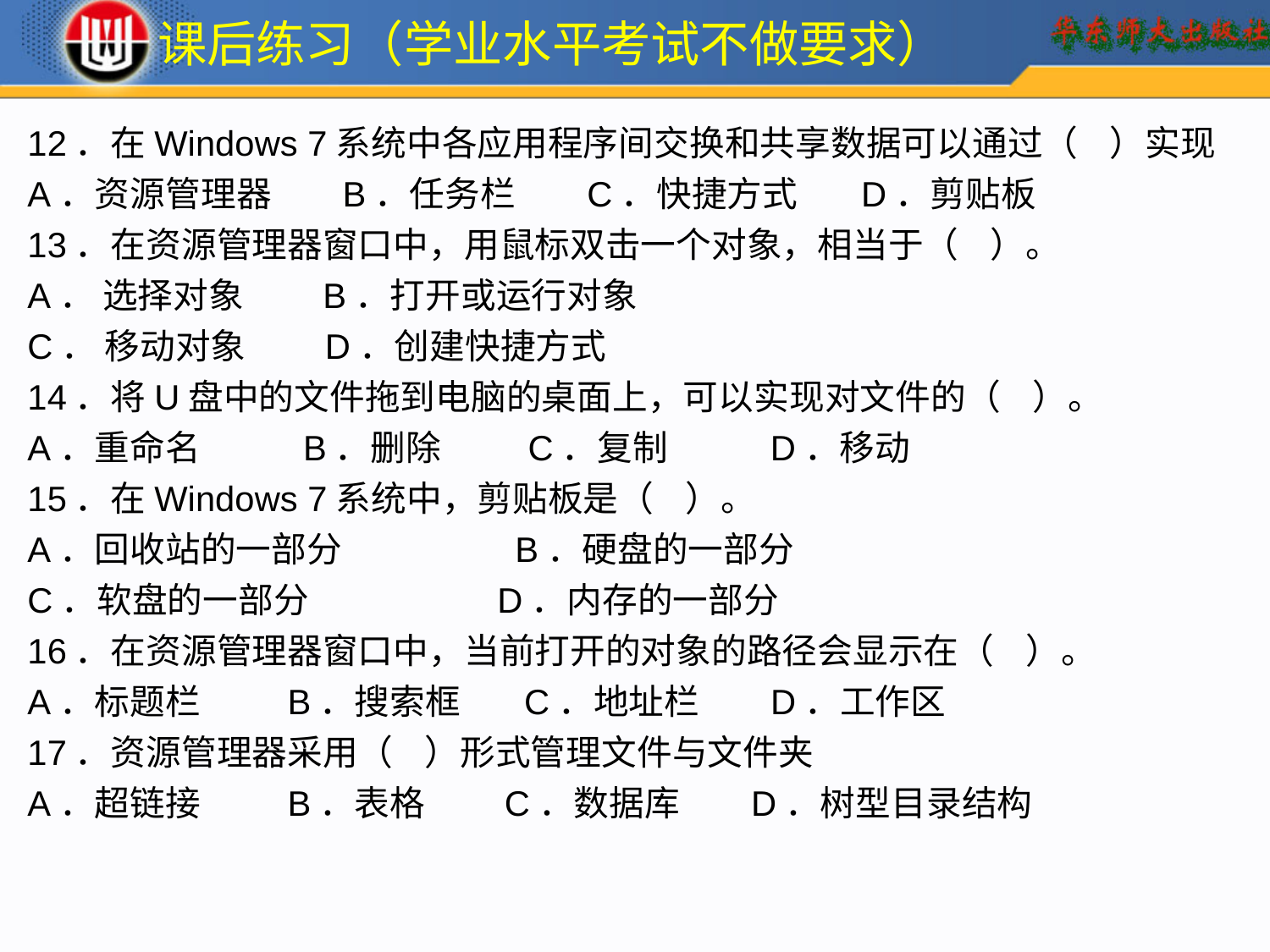

课后练习（学业水平考试不做要求）
12．在Windows 7系统中各应用程序间交换和共享数据可以通过（    ）实现
A．资源管理器        B．任务栏        C．快捷方式       D．剪贴板
13．在资源管理器窗口中，用鼠标双击一个对象，相当于（    ）。
A． 选择对象         B．打开或运行对象
C． 移动对象         D．创建快捷方式
14．将U盘中的文件拖到电脑的桌面上，可以实现对文件的（    ）。
A．重命名            B．删除          C．复制            D．移动
15．在Windows 7系统中，剪贴板是（    ）。
A．回收站的一部分                     B．硬盘的一部分
C．软盘的一部分                       D．内存的一部分
16．在资源管理器窗口中，当前打开的对象的路径会显示在（    ）。
A．标题栏          B．搜索框       C．地址栏        D．工作区
17．资源管理器采用（    ）形式管理文件与文件夹
A．超链接          B．表格         C．数据库        D．树型目录结构